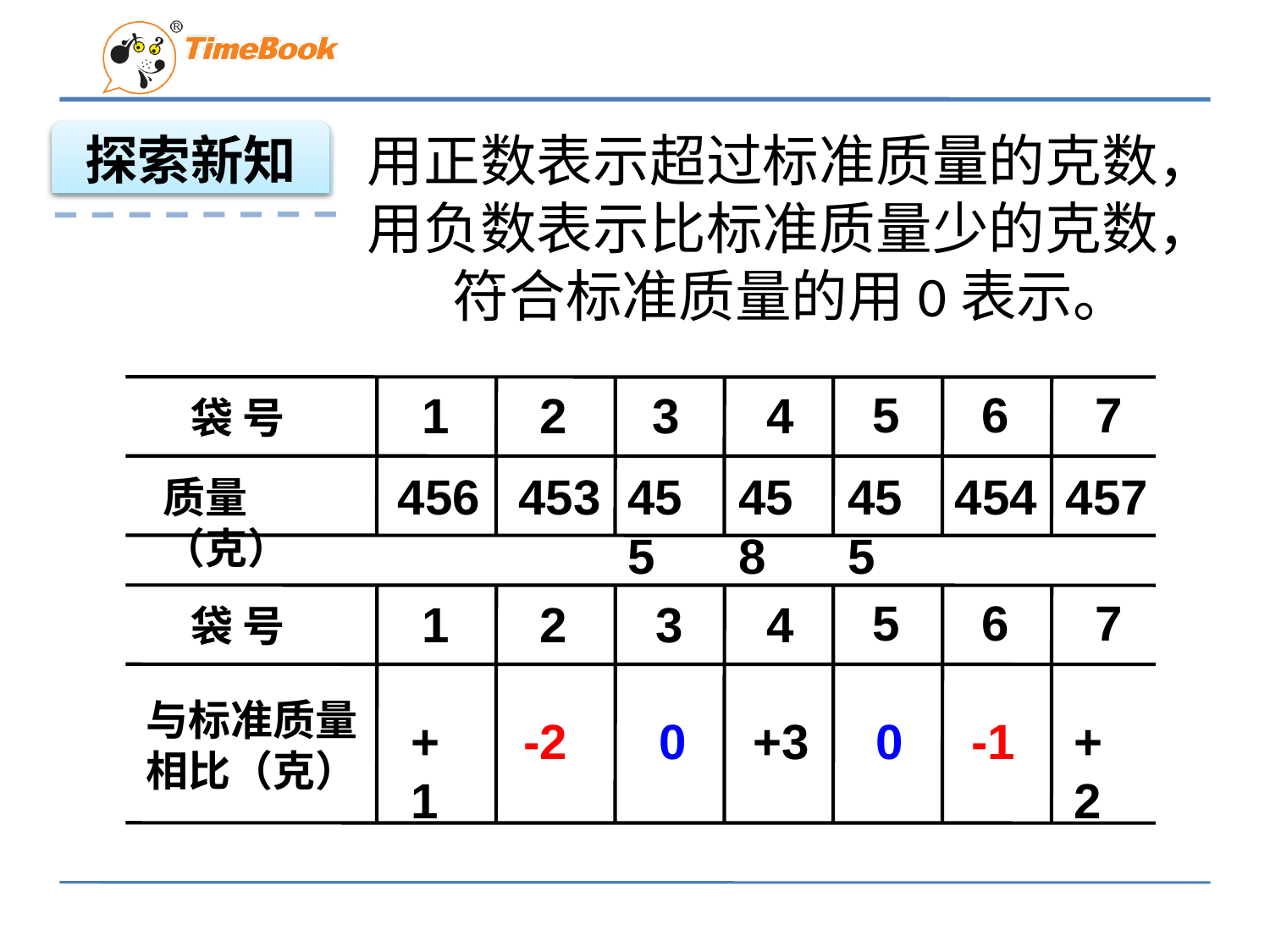

# 用正数表示超过标准质量的克数，用负数表示比标准质量少的克数，符合标准质量的用0表示。
探索新知

5
7
6
2
4
1
3
袋 号
453
458
456
455
455
457
454
质量（克）
5
7
6
2
4
1
3
袋 号
与标准质量相比（克）
+1
-2
0
+3
0
+2
-1